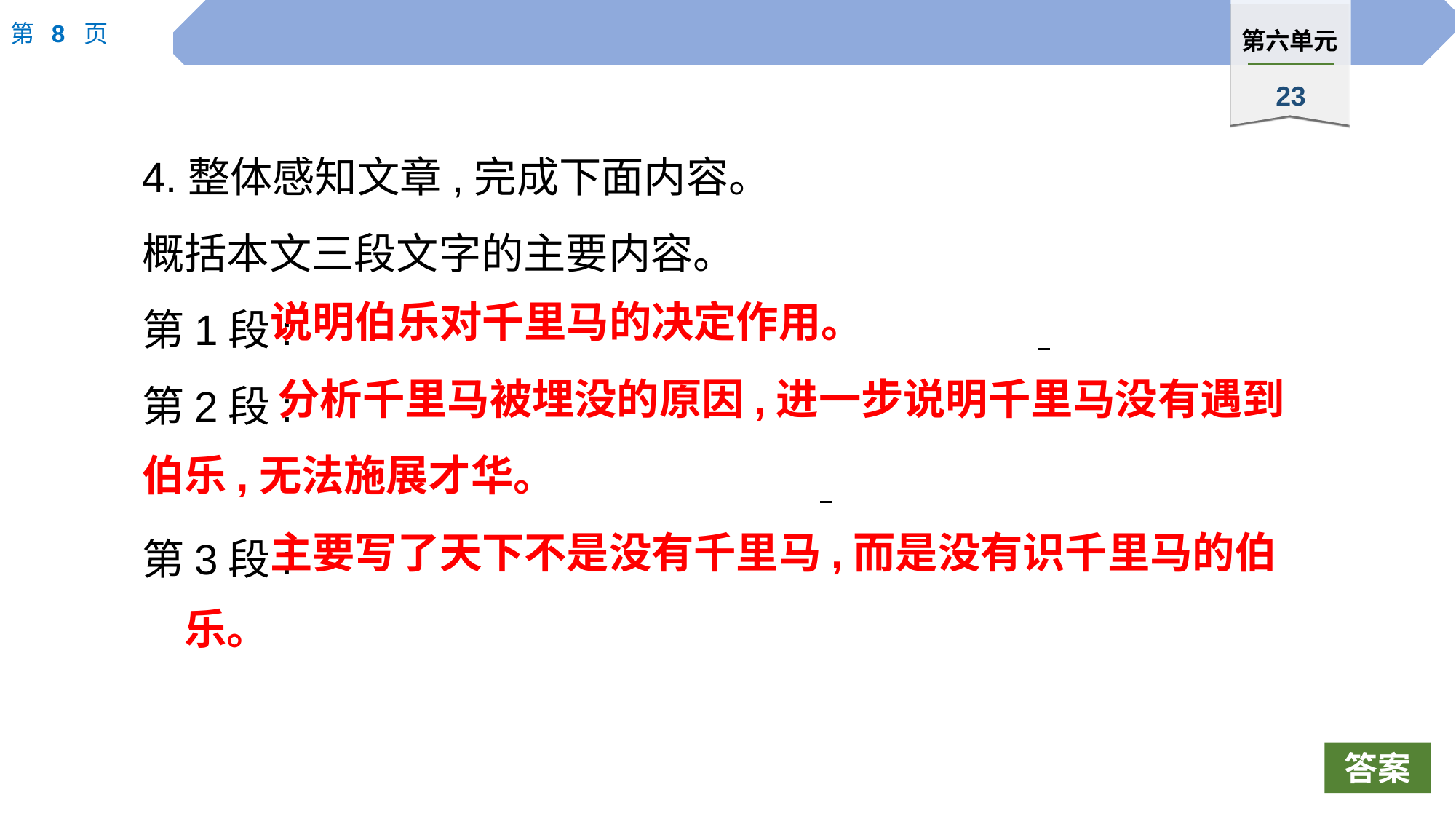

4.整体感知文章,完成下面内容。
概括本文三段文字的主要内容。
第1段:
第2段:
第3段:
说明伯乐对千里马的决定作用。
分析千里马被埋没的原因,进一步说明千里马没有遇到
伯乐,无法施展才华。
主要写了天下不是没有千里马,而是没有识千里马的伯乐。
答案